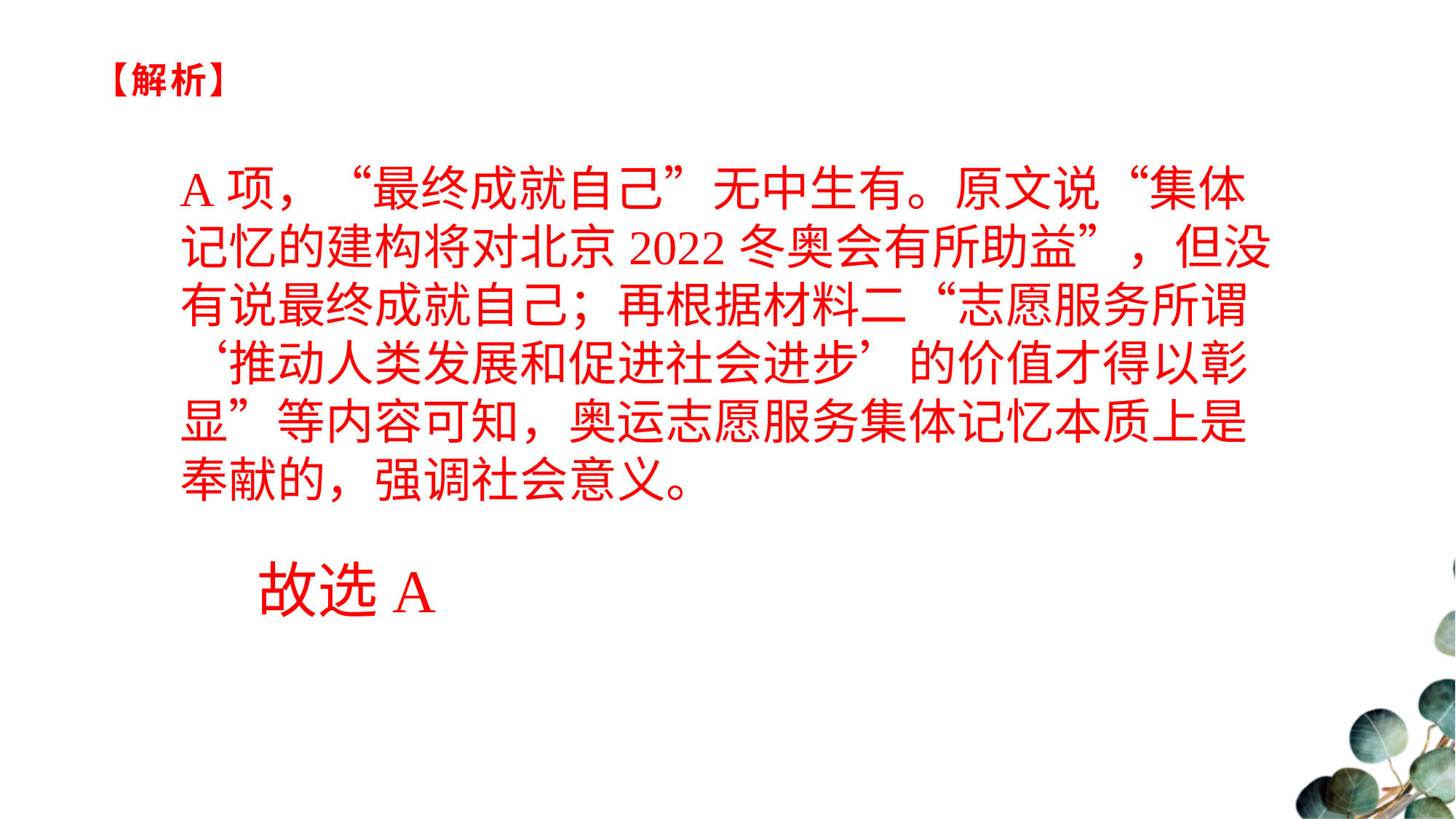

# 【解析】
A项，“最终成就自己”无中生有。原文说“集体记忆的建构将对北京2022冬奥会有所助益”，但没有说最终成就自己；再根据材料二“志愿服务所谓‘推动人类发展和促进社会进步’的价值才得以彰显”等内容可知，奥运志愿服务集体记忆本质上是奉献的，强调社会意义。
故选A